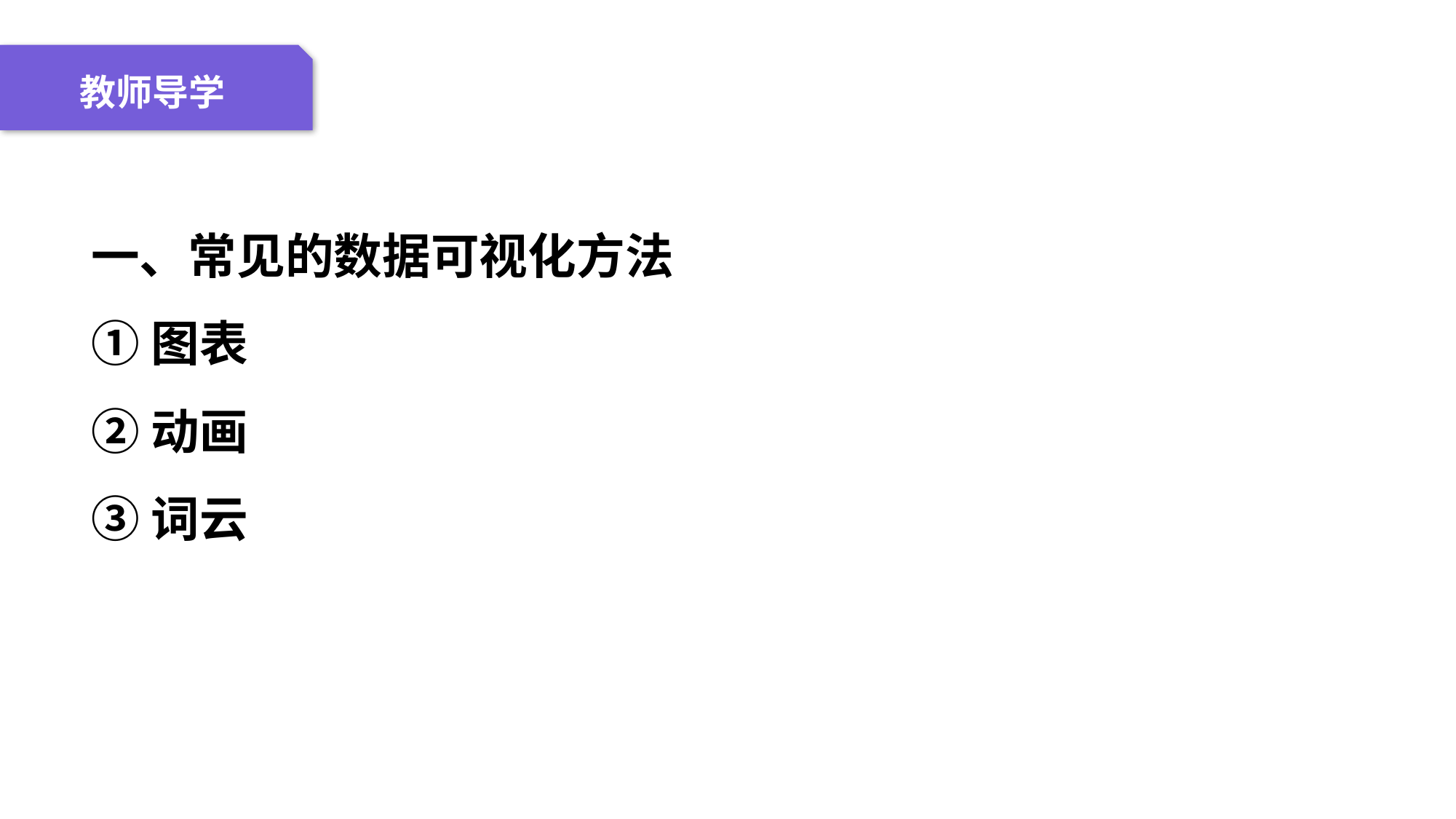

04 名词解释
01 准备过程
02 整体结构
03 重点说明
教师导学
一、常见的数据可视化方法
①图表
②动画
③词云